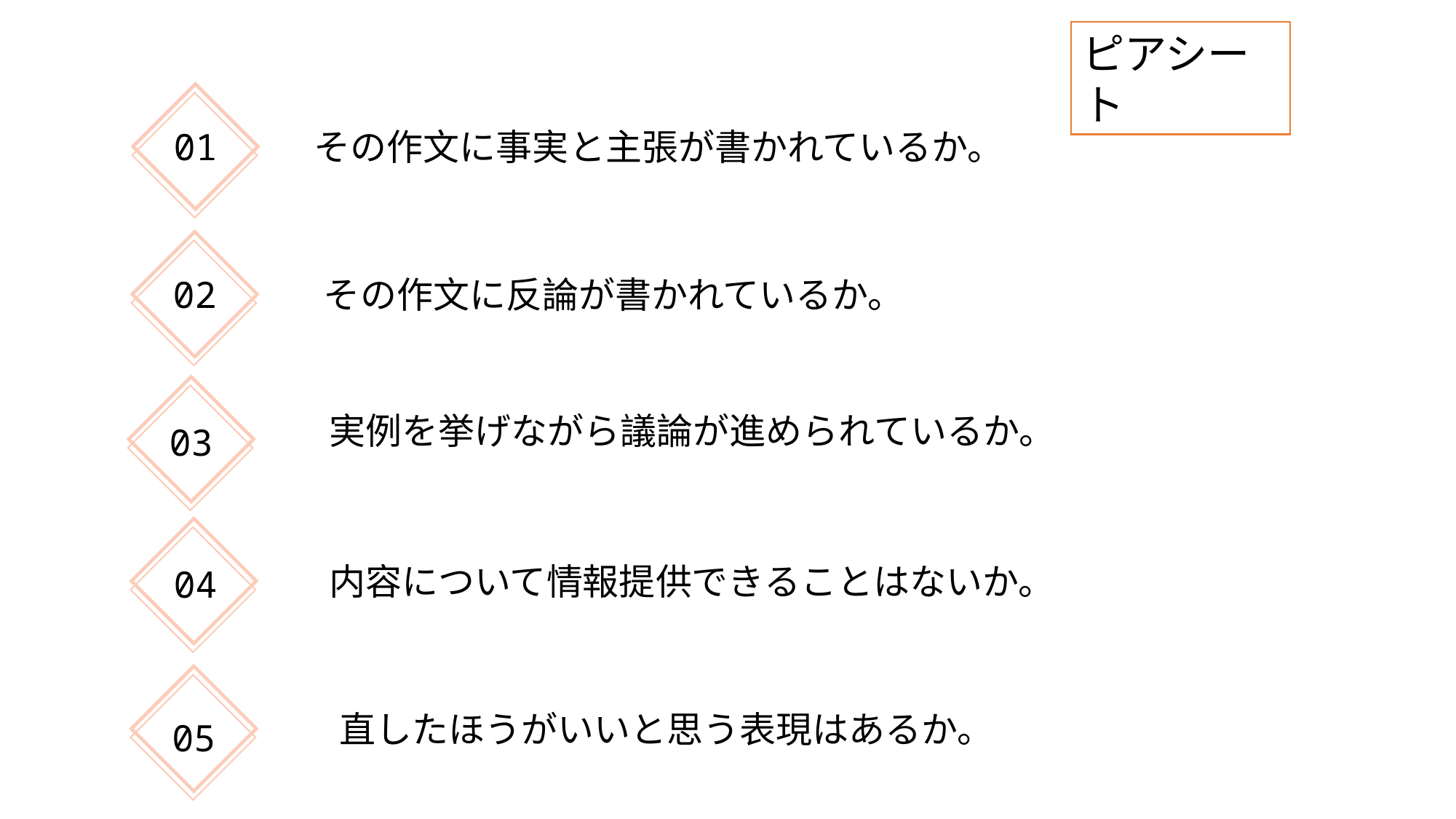

ピアシート

その作文に事実と主張が書かれているか。
01

02
その作文に反論が書かれているか。

実例を挙げながら議論が進められているか。
03

内容について情報提供できることはないか。
04

直したほうがいいと思う表現はあるか。
05